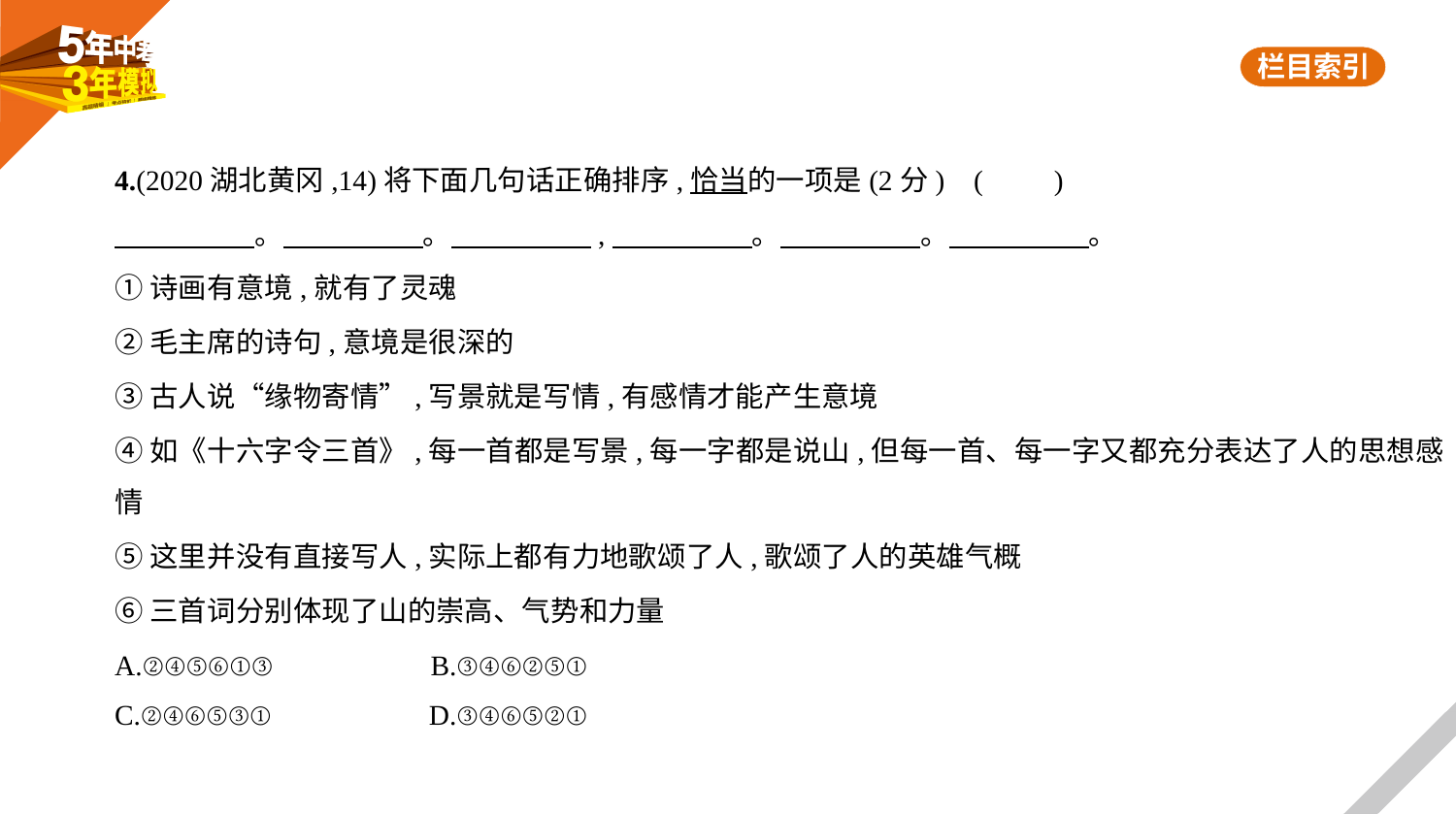

4.(2020湖北黄冈,14)将下面几句话正确排序,恰当的一项是(2分) (　　)
　　　　    。　　　　    。　　　　    ,　　　　    。　　　　    。　　　　    。
①诗画有意境,就有了灵魂
②毛主席的诗句,意境是很深的
③古人说“缘物寄情”,写景就是写情,有感情才能产生意境
④如《十六字令三首》,每一首都是写景,每一字都是说山,但每一首、每一字又都充分表达了人的思想感
情
⑤这里并没有直接写人,实际上都有力地歌颂了人,歌颂了人的英雄气概
⑥三首词分别体现了山的崇高、气势和力量
A.②④⑤⑥①③　　　　　B.③④⑥②⑤①
C.②④⑥⑤③①　　　　　D.③④⑥⑤②①